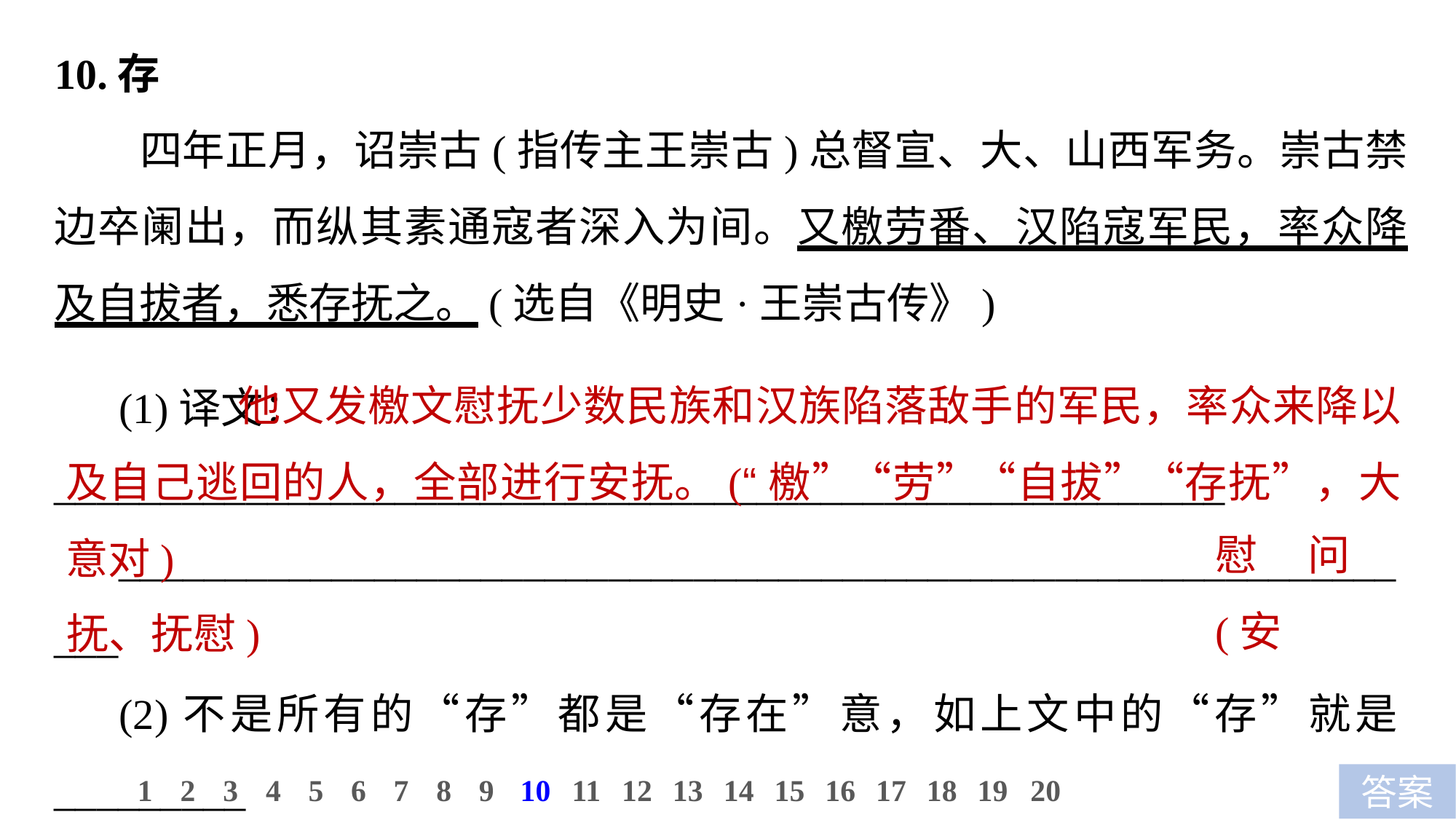

10.存
四年正月，诏崇古(指传主王崇古)总督宣、大、山西军务。崇古禁边卒阑出，而纵其素通寇者深入为间。又檄劳番、汉陷寇军民，率众降及自拔者，悉存抚之。(选自《明史·王崇古传》)

(1)译文：_______________________________________________________
_______________________________________________________________
(2)不是所有的“存”都是“存在”意，如上文中的“存”就是_________
__________意。
                他又发檄文慰抚少数民族和汉族陷落敌手的军民，率众来降以及自己逃回的人，全部进行安抚。(“檄”“劳”“自拔”“存抚”，大意对)
慰问(安
抚、抚慰)
10
1
2
3
4
5
6
7
8
9
11
12
13
14
15
16
17
18
19
20
答案